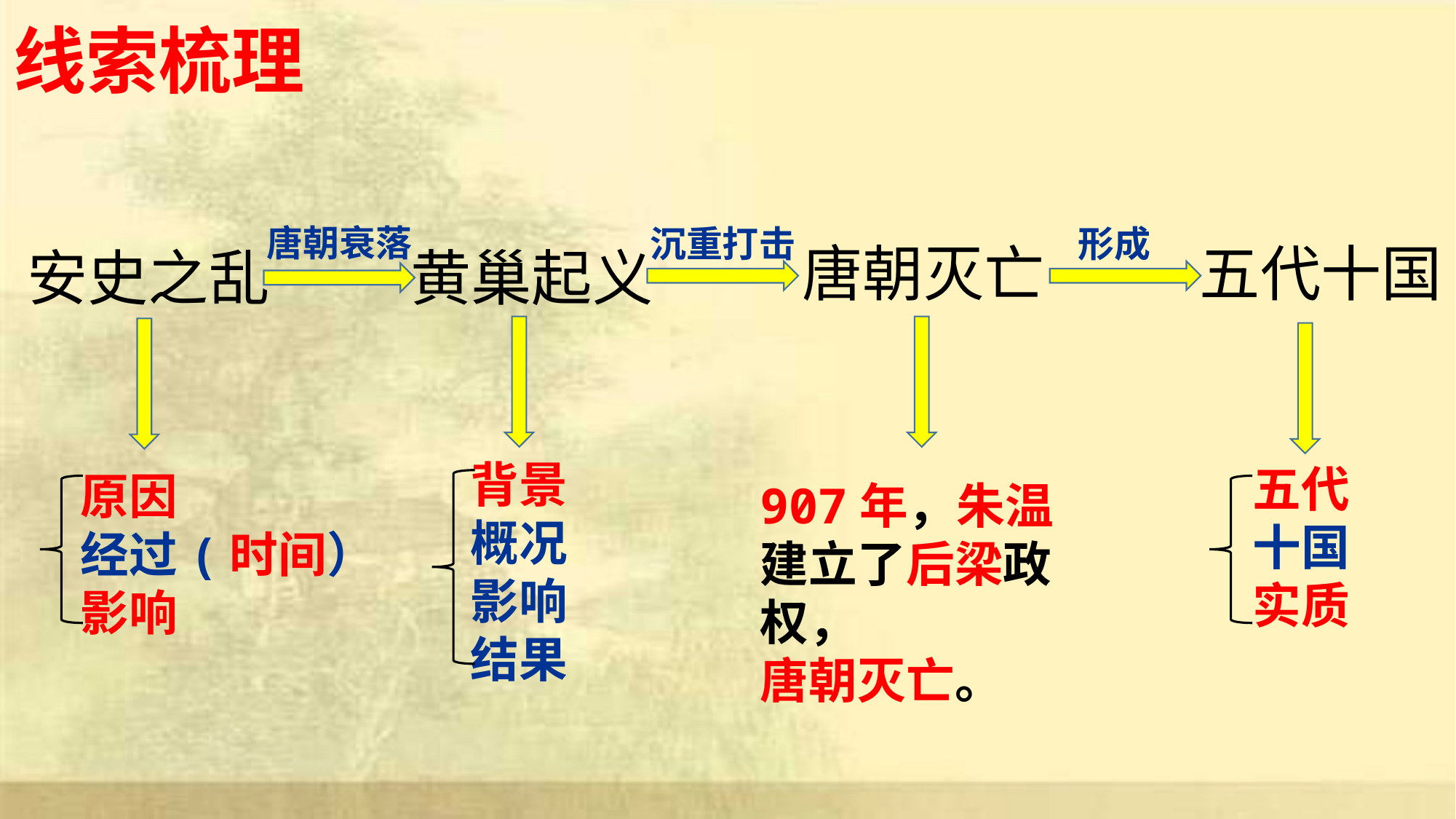

线索梳理
唐朝衰落
沉重打击
形成
唐朝灭亡
五代十国
安史之乱
黄巢起义

背景
概况
影响
结果
五代
十国
实质
原因
经过(时间）
影响

907年，朱温建立了后梁政权，
唐朝灭亡。